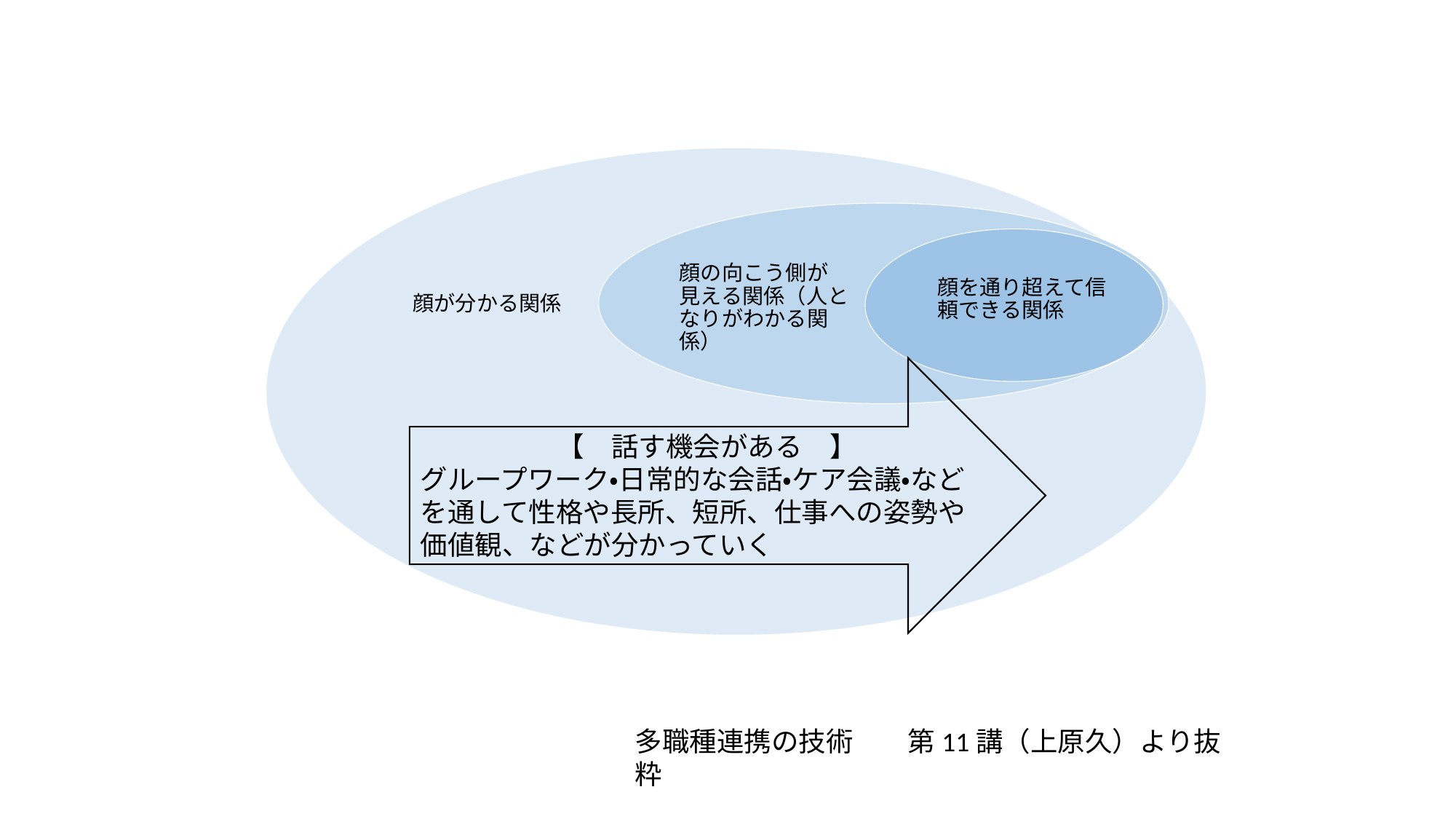

顔が分かる関係
顔の向こう側が見える関係（人となりがわかる関係）
顔を通り超えて信頼できる関係

　　　　　【　話す機会がある　】
グループワーク・日常的な会話・ケア会議・などを通して性格や長所、短所、仕事への姿勢や価値観、などが分かっていく
多職種連携の技術　　第11講（上原久）より抜粋